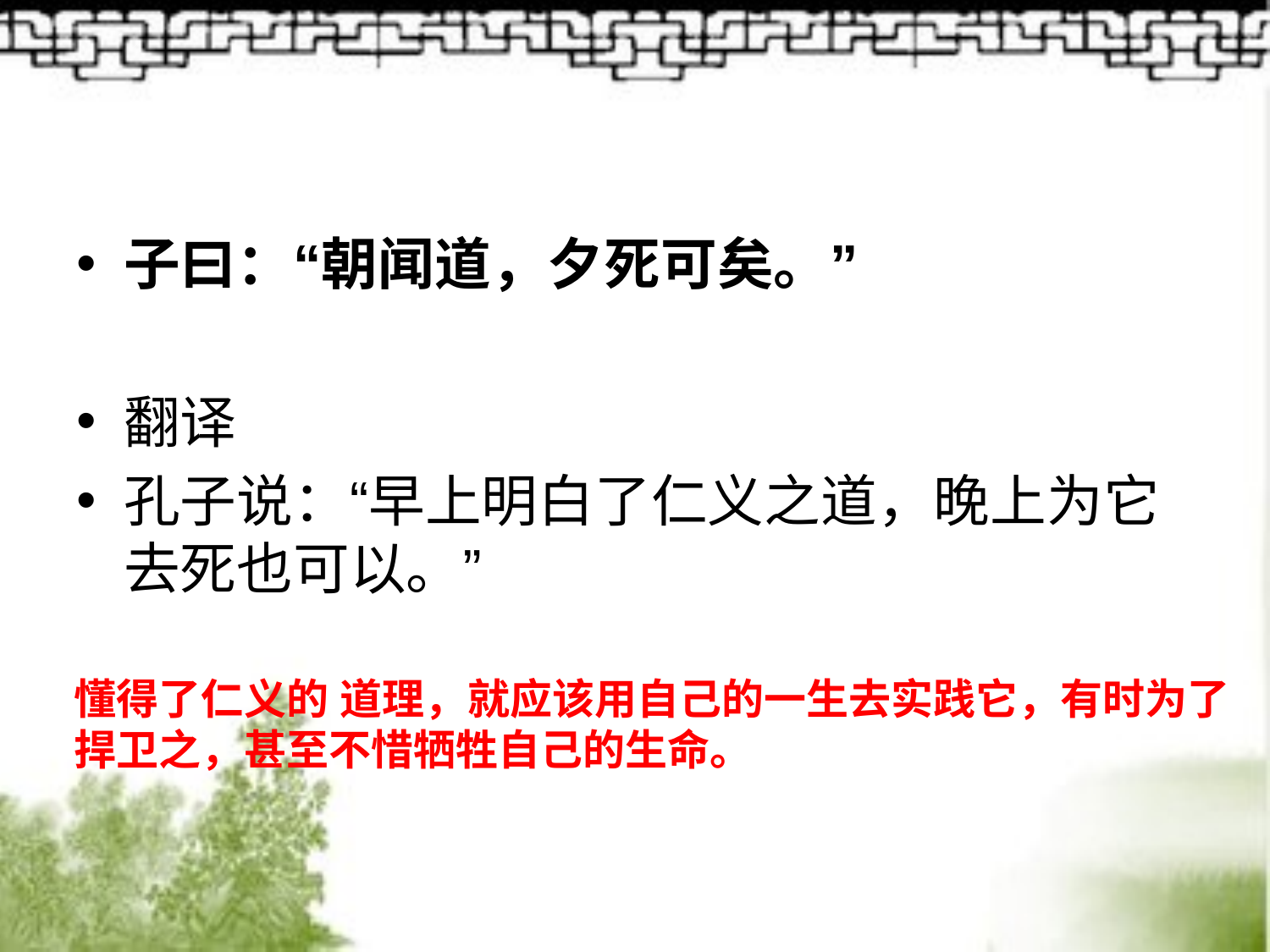

子曰：“朝闻道，夕死可矣。”

翻译
孔子说：“早上明白了仁义之道，晚上为它去死也可以。”
懂得了仁义的 道理，就应该用自己的一生去实践它，有时为了捍卫之，甚至不惜牺牲自己的生命。